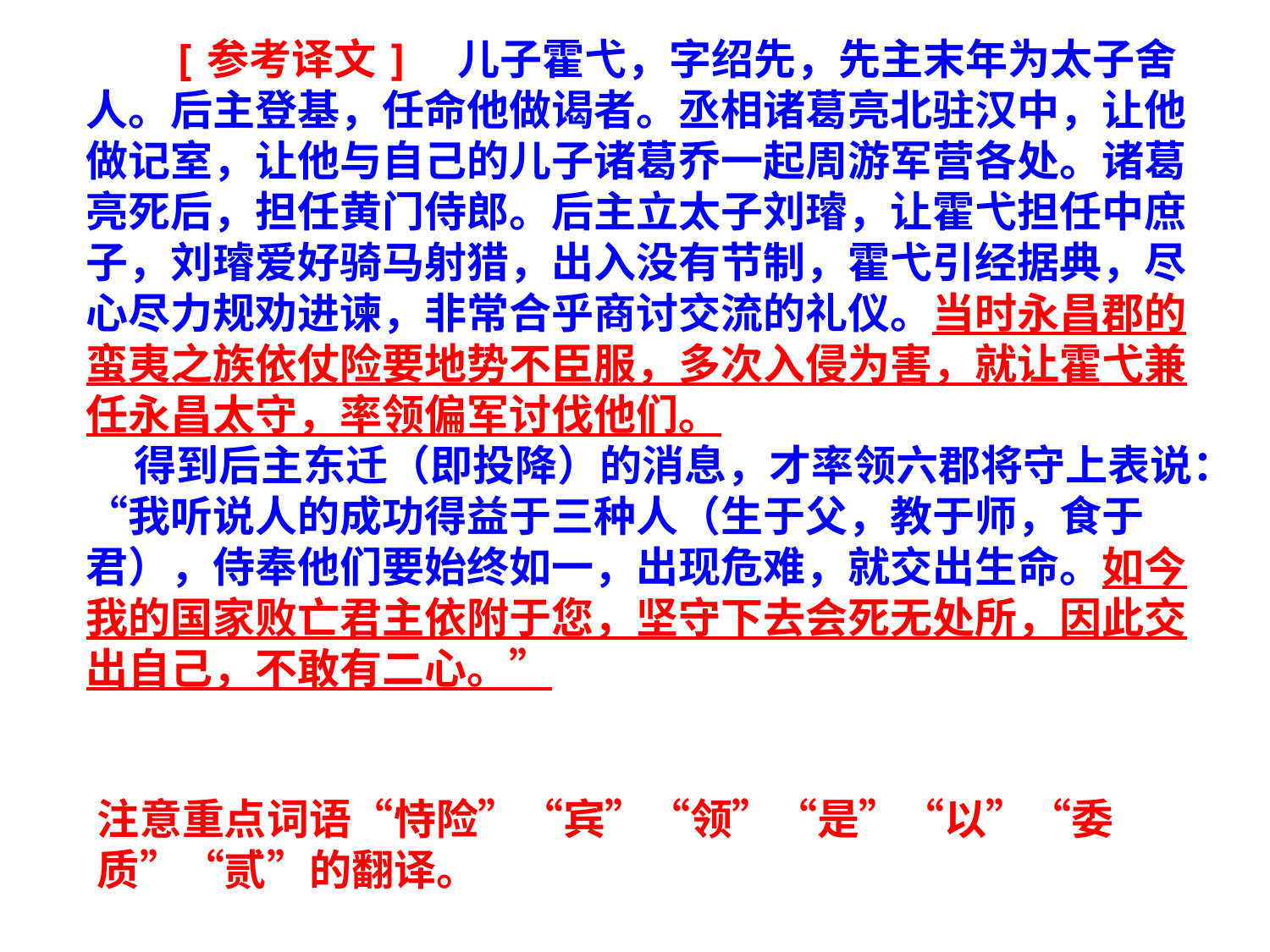

[参考译文]  儿子霍弋，字绍先，先主末年为太子舍人。后主登基，任命他做谒者。丞相诸葛亮北驻汉中，让他做记室，让他与自己的儿子诸葛乔一起周游军营各处。诸葛亮死后，担任黄门侍郎。后主立太子刘璿，让霍弋担任中庶子，刘璿爱好骑马射猎，出入没有节制，霍弋引经据典，尽心尽力规劝进谏，非常合乎商讨交流的礼仪。当时永昌郡的蛮夷之族依仗险要地势不臣服，多次入侵为害，就让霍弋兼任永昌太守，率领偏军讨伐他们。
    得到后主东迁（即投降）的消息，才率领六郡将守上表说：“我听说人的成功得益于三种人（生于父，教于师，食于君），侍奉他们要始终如一，出现危难，就交出生命。如今我的国家败亡君主依附于您，坚守下去会死无处所，因此交出自己，不敢有二心。”
注意重点词语“恃险”“宾”“领”“是”“以”“委质”“贰”的翻译。